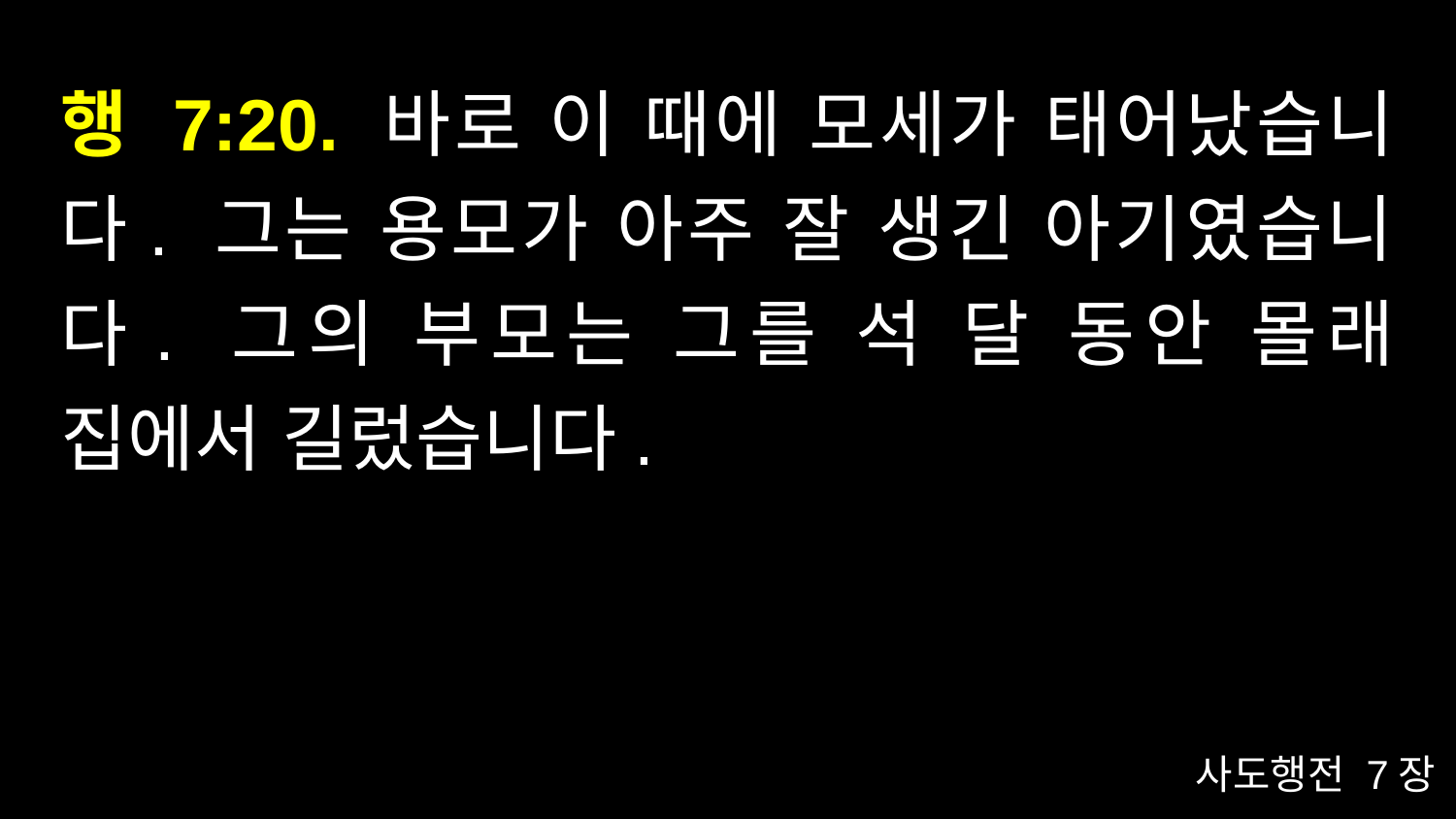

# 행 7:20. 바로 이 때에 모세가 태어났습니다. 그는 용모가 아주 잘 생긴 아기였습니다. 그의 부모는 그를 석 달 동안 몰래 집에서 길렀습니다.
사도행전 7장